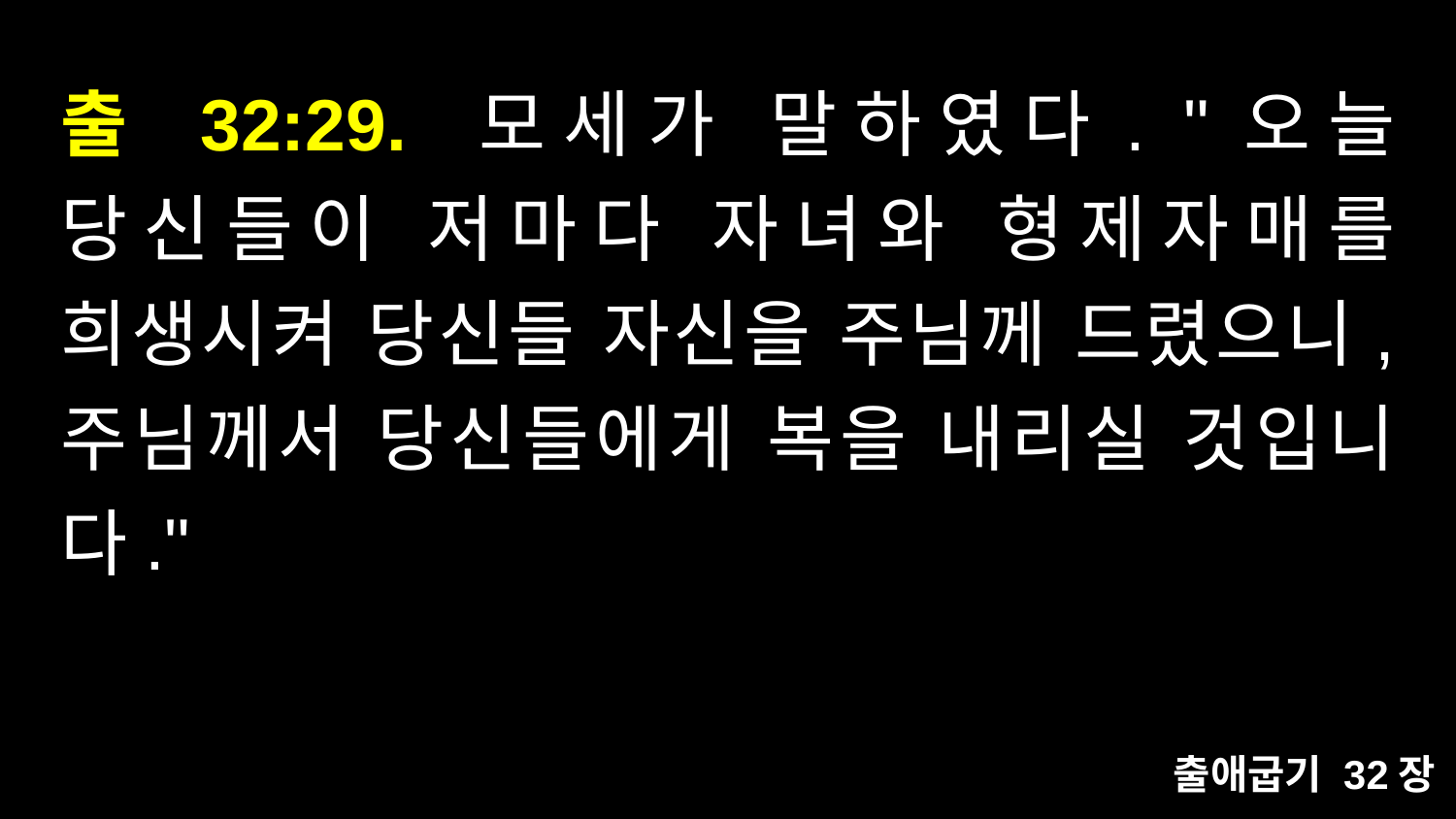

# 출 32:29. 모세가 말하였다. "오늘 당신들이 저마다 자녀와 형제자매를 희생시켜 당신들 자신을 주님께 드렸으니, 주님께서 당신들에게 복을 내리실 것입니다."
출애굽기 32장